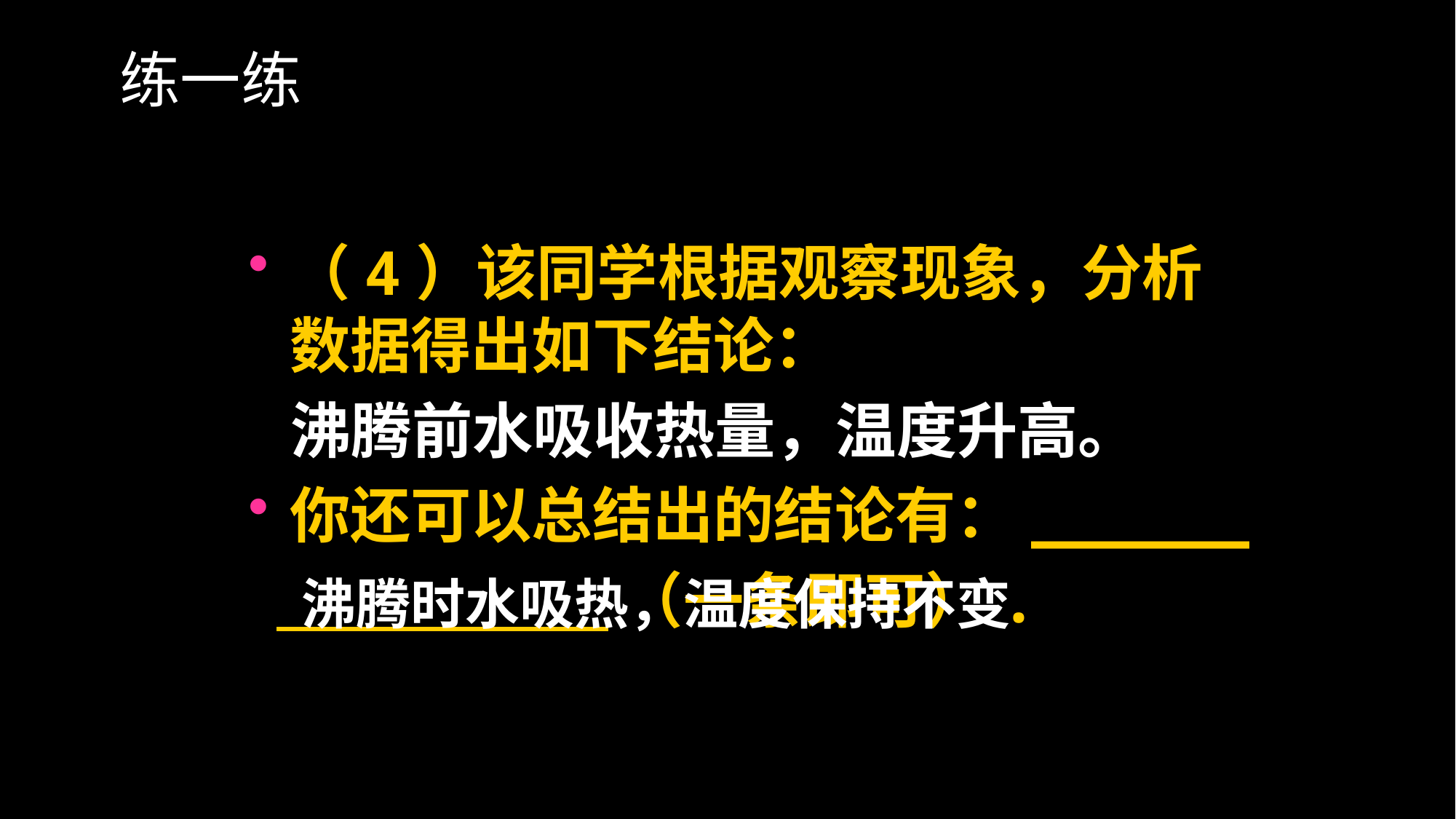

# 练一练
（4）该同学根据观察现象，分析数据得出如下结论：
  沸腾前水吸收热量，温度升高。
你还可以总结出的结论有：______
                          （一条即可）.

沸腾时水吸热，温度保持不变